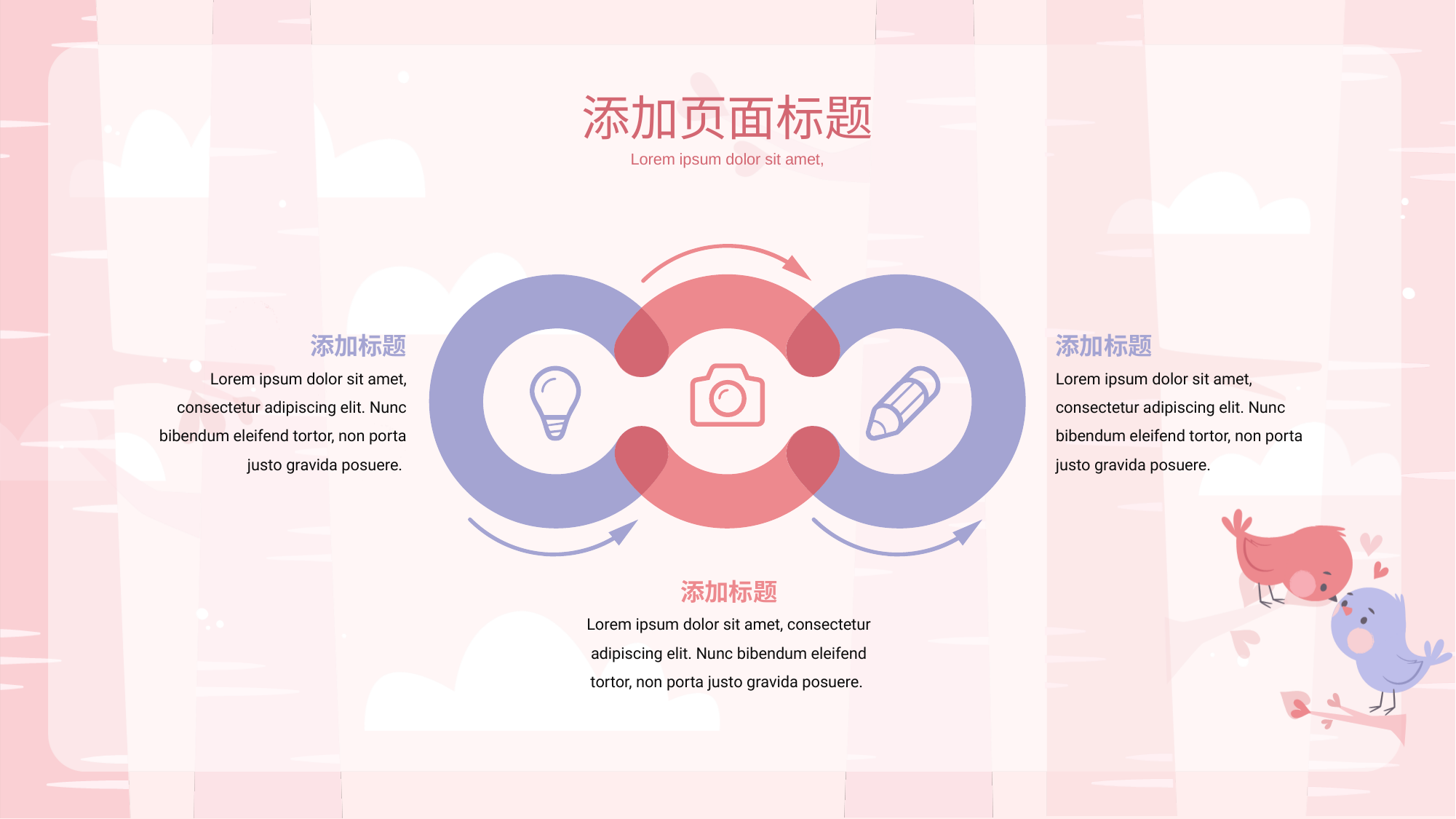

添加页面标题
Lorem ipsum dolor sit amet,

添加标题
添加标题
Lorem ipsum dolor sit amet, consectetur adipiscing elit. Nunc bibendum eleifend tortor, non porta justo gravida posuere.
Lorem ipsum dolor sit amet, consectetur adipiscing elit. Nunc bibendum eleifend tortor, non porta justo gravida posuere.

添加标题
Lorem ipsum dolor sit amet, consectetur adipiscing elit. Nunc bibendum eleifend tortor, non porta justo gravida posuere.